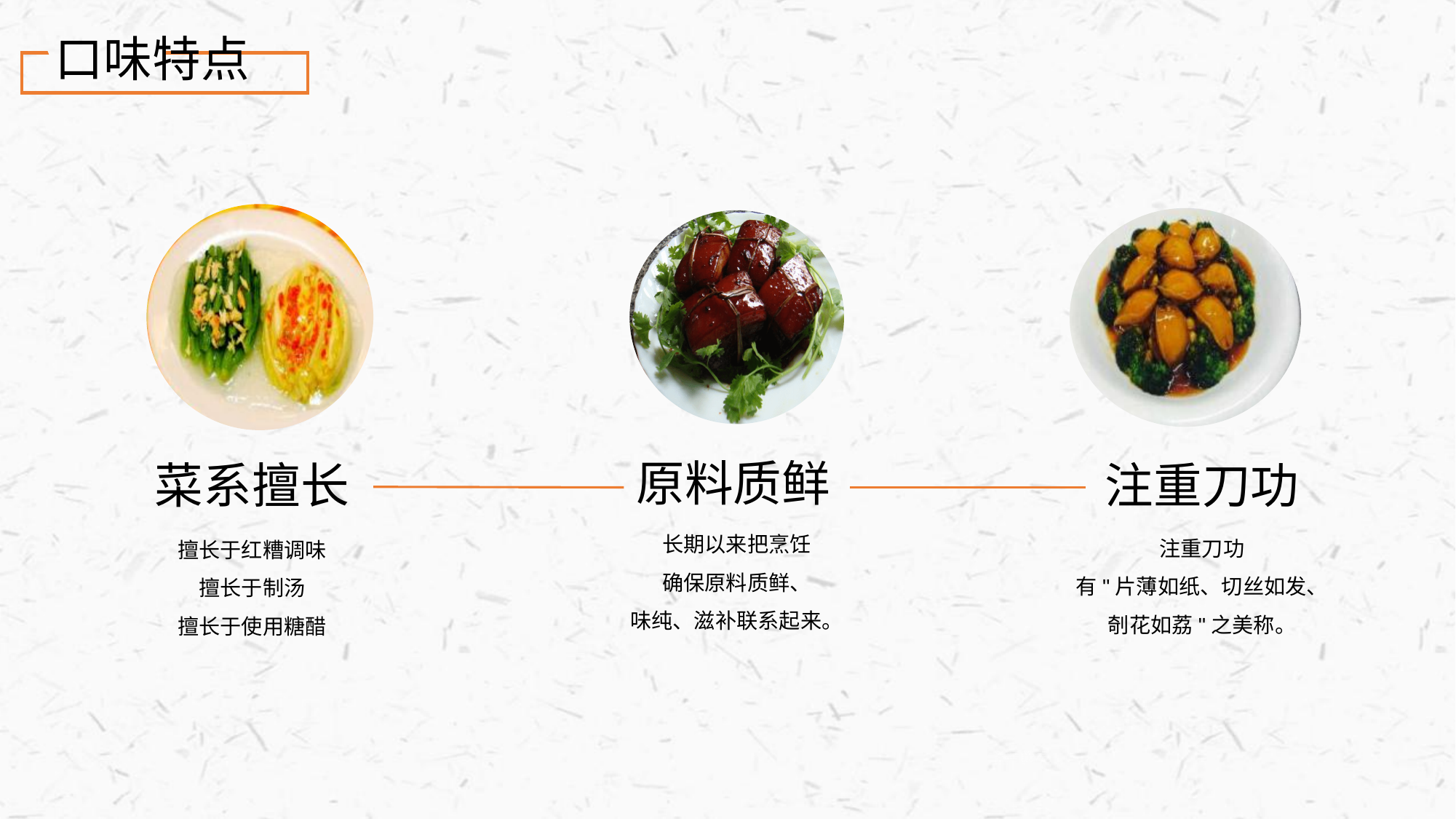

口味特点

菜系擅长
擅长于红糟调味
擅长于制汤
擅长于使用糖醋

注重刀功
注重刀功
有"片薄如纸、切丝如发、
剞花如荔"之美称。

原料质鲜
长期以来把烹饪
确保原料质鲜、
味纯、滋补联系起来。